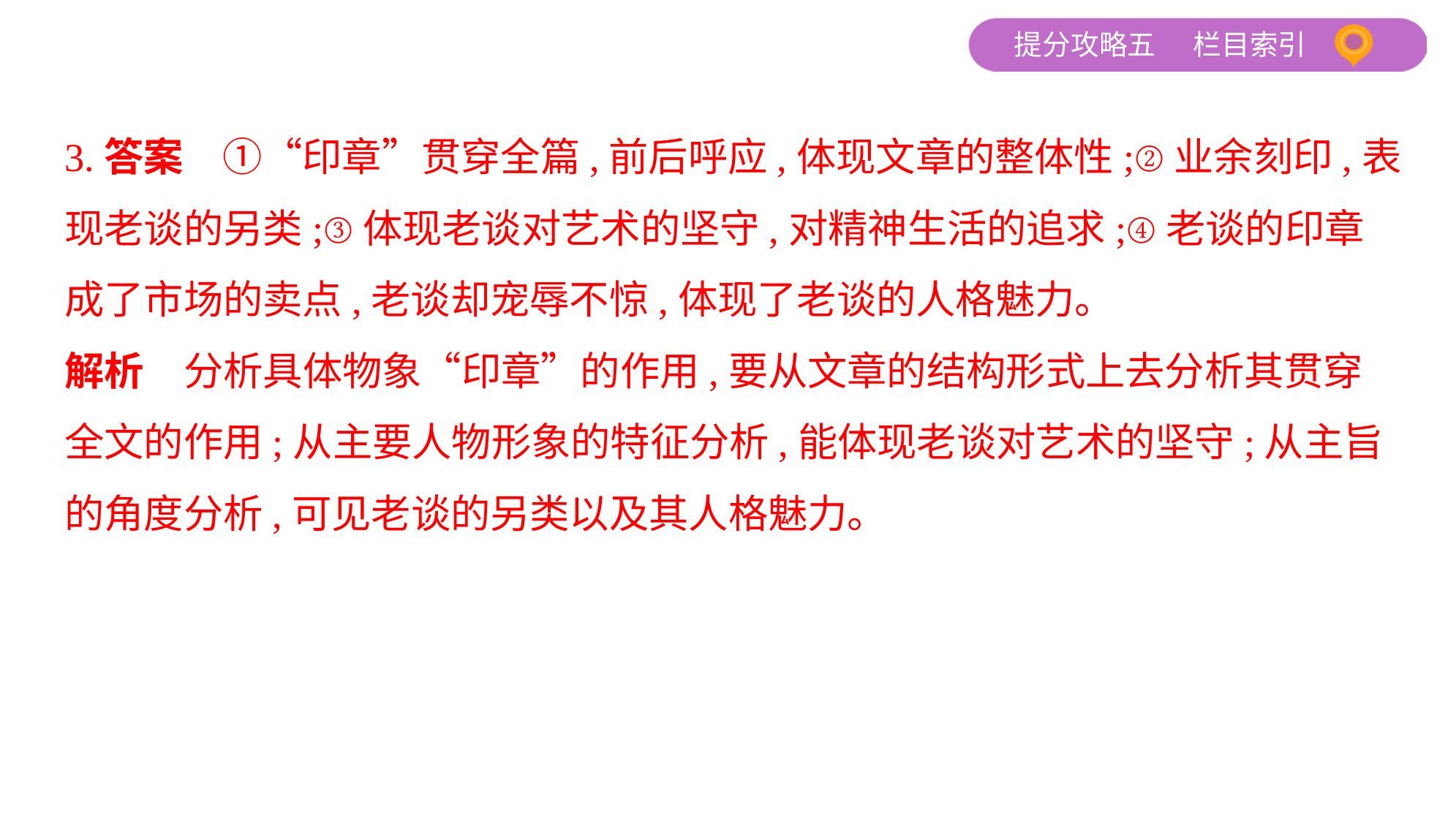

3.答案　①“印章”贯穿全篇,前后呼应,体现文章的整体性;②业余刻印,表
现老谈的另类;③体现老谈对艺术的坚守,对精神生活的追求;④老谈的印章
成了市场的卖点,老谈却宠辱不惊,体现了老谈的人格魅力。
解析　分析具体物象“印章”的作用,要从文章的结构形式上去分析其贯穿
全文的作用;从主要人物形象的特征分析,能体现老谈对艺术的坚守;从主旨
的角度分析,可见老谈的另类以及其人格魅力。